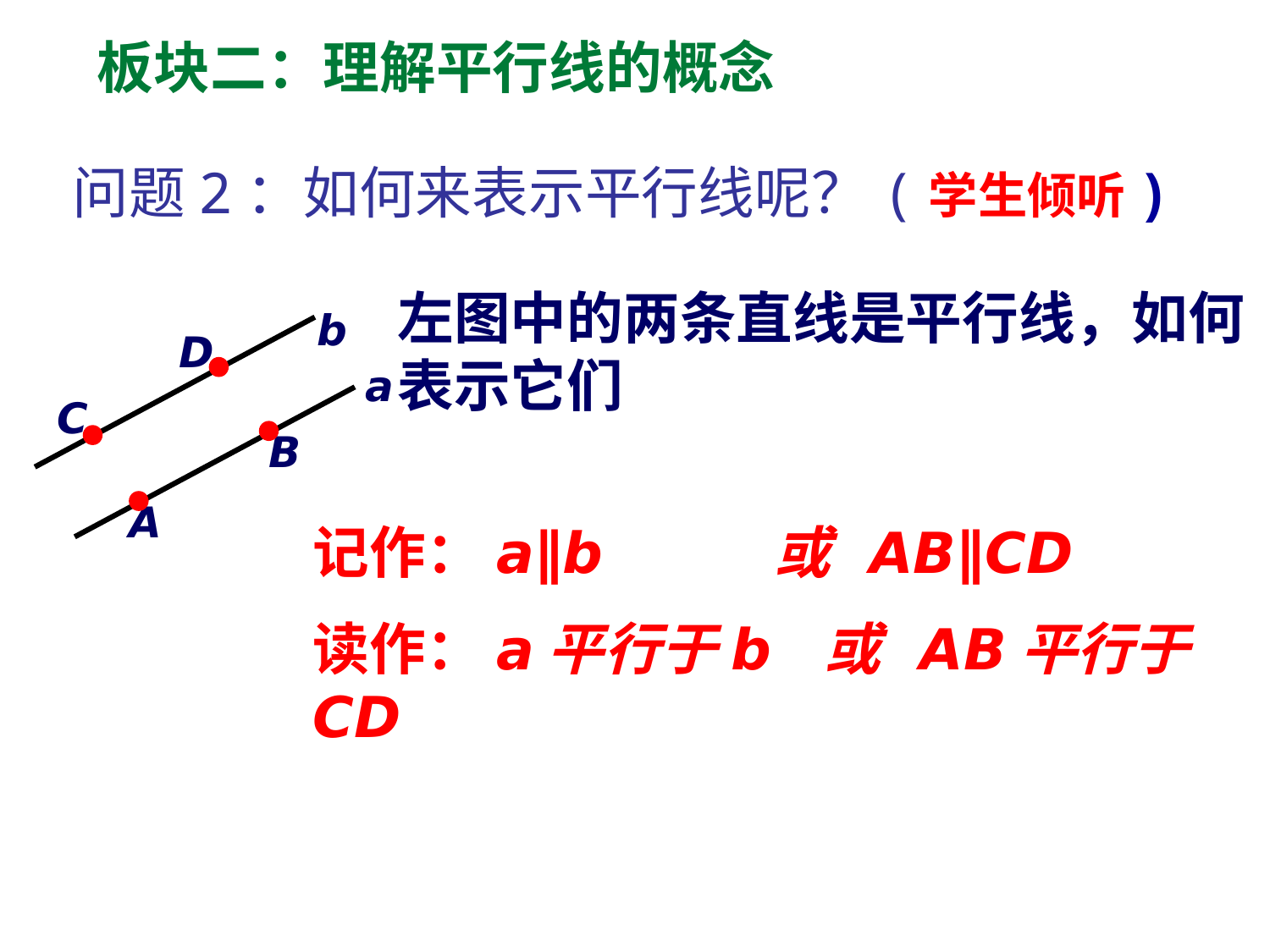

板块二：理解平行线的概念
问题2：如何来表示平行线呢？(学生倾听)
b

D
a

C

B

A

左图中的两条直线是平行线，如何表示它们
记作：a∥b        或  AB∥CD
读作：a平行于b  或  AB平行于CD